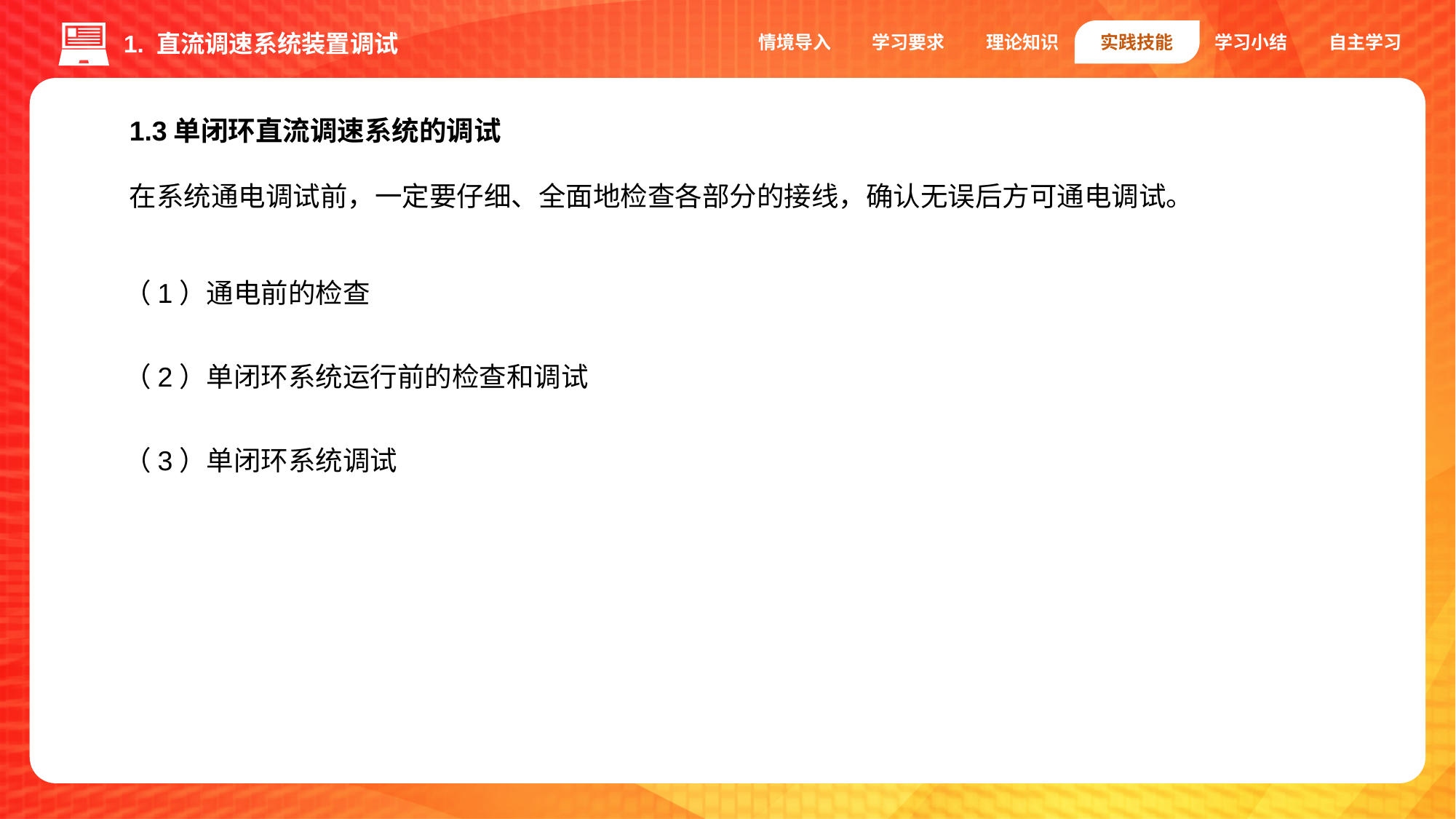

情境导入
学习要求
理论知识
实践技能
学习小结
自主学习

1. 直流调速系统装置调试
1.3单闭环直流调速系统的调试

在系统通电调试前，一定要仔细、全面地检查各部分的接线，确认无误后方可通电调试。
（1）通电前的检查
（2）单闭环系统运行前的检查和调试
（3）单闭环系统调试